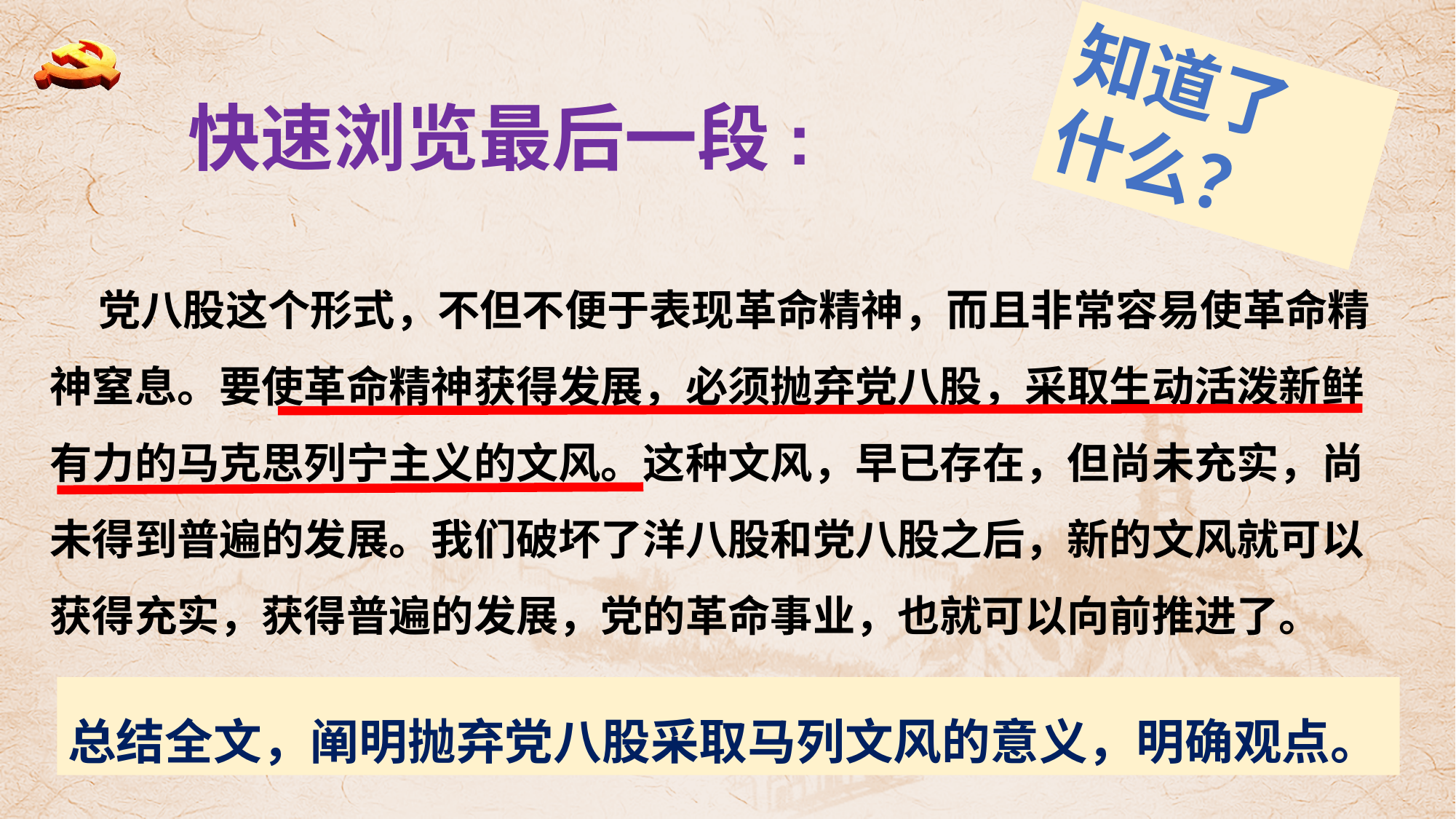

知道了
什么？
  快速浏览最后一段:

    党八股这个形式，不但不便于表现革命精神，而且非常容易使革命精神窒息。要使革命精神获得发展，必须抛弃党八股，采取生动活泼新鲜有力的马克思列宁主义的文风。这种文风，早已存在，但尚未充实，尚未得到普遍的发展。我们破坏了洋八股和党八股之后，新的文风就可以获得充实，获得普遍的发展，党的革命事业，也就可以向前推进了。
总结全文，阐明抛弃党八股采取马列文风的意义，明确观点。